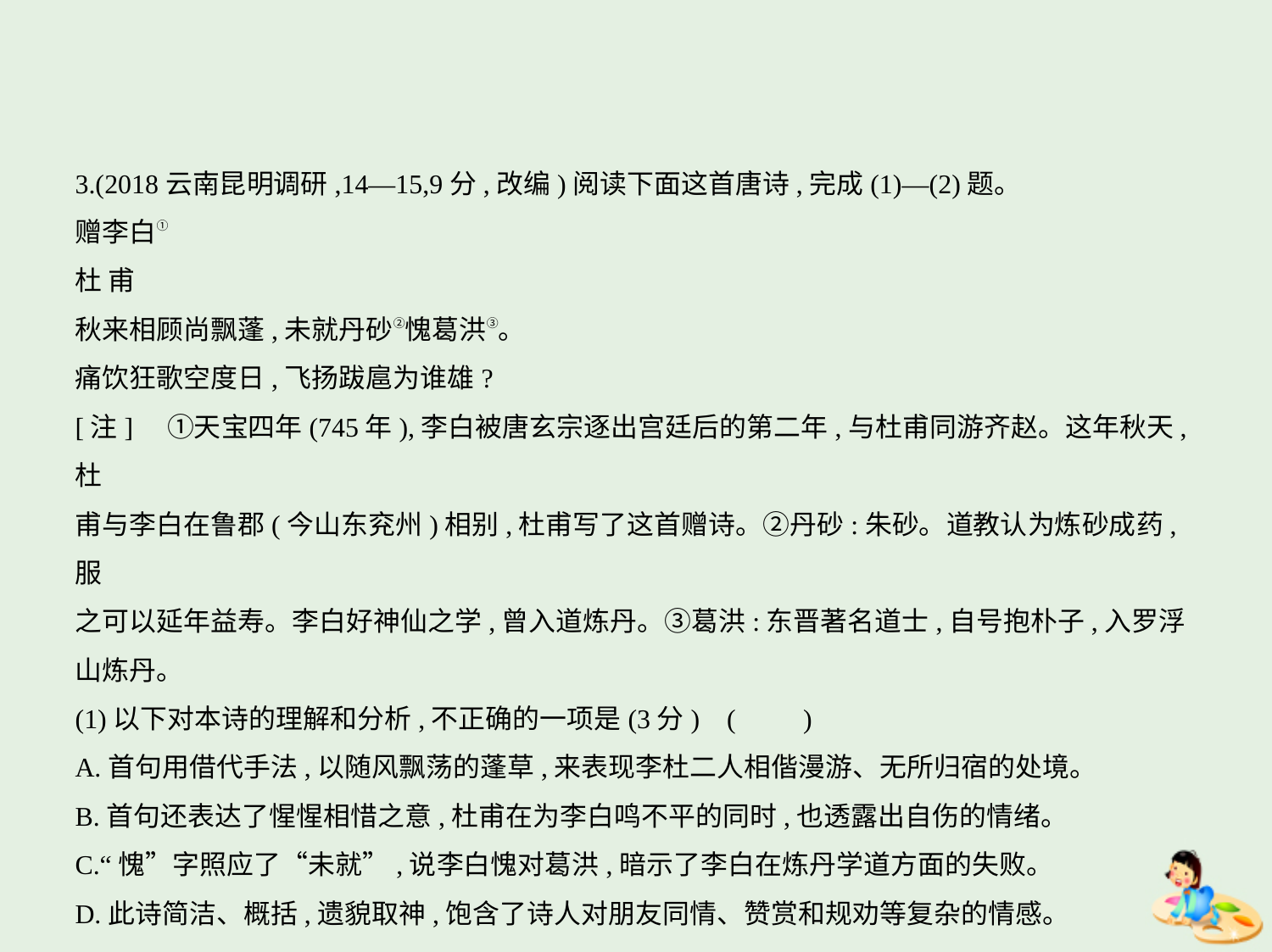

3.(2018云南昆明调研,14—15,9分,改编)阅读下面这首唐诗,完成(1)—(2)题。
赠李白①
杜 甫
秋来相顾尚飘蓬,未就丹砂②愧葛洪③。
痛饮狂歌空度日,飞扬跋扈为谁雄?
[注]　①天宝四年(745年),李白被唐玄宗逐出宫廷后的第二年,与杜甫同游齐赵。这年秋天,杜
甫与李白在鲁郡(今山东兖州)相别,杜甫写了这首赠诗。②丹砂:朱砂。道教认为炼砂成药,服
之可以延年益寿。李白好神仙之学,曾入道炼丹。③葛洪:东晋著名道士,自号抱朴子,入罗浮
山炼丹。
(1)以下对本诗的理解和分析,不正确的一项是(3分) (　　)
A.首句用借代手法,以随风飘荡的蓬草,来表现李杜二人相偕漫游、无所归宿的处境。
B.首句还表达了惺惺相惜之意,杜甫在为李白鸣不平的同时,也透露出自伤的情绪。
C.“愧”字照应了“未就”,说李白愧对葛洪,暗示了李白在炼丹学道方面的失败。
D.此诗简洁、概括,遗貌取神,饱含了诗人对朋友同情、赞赏和规劝等复杂的情感。